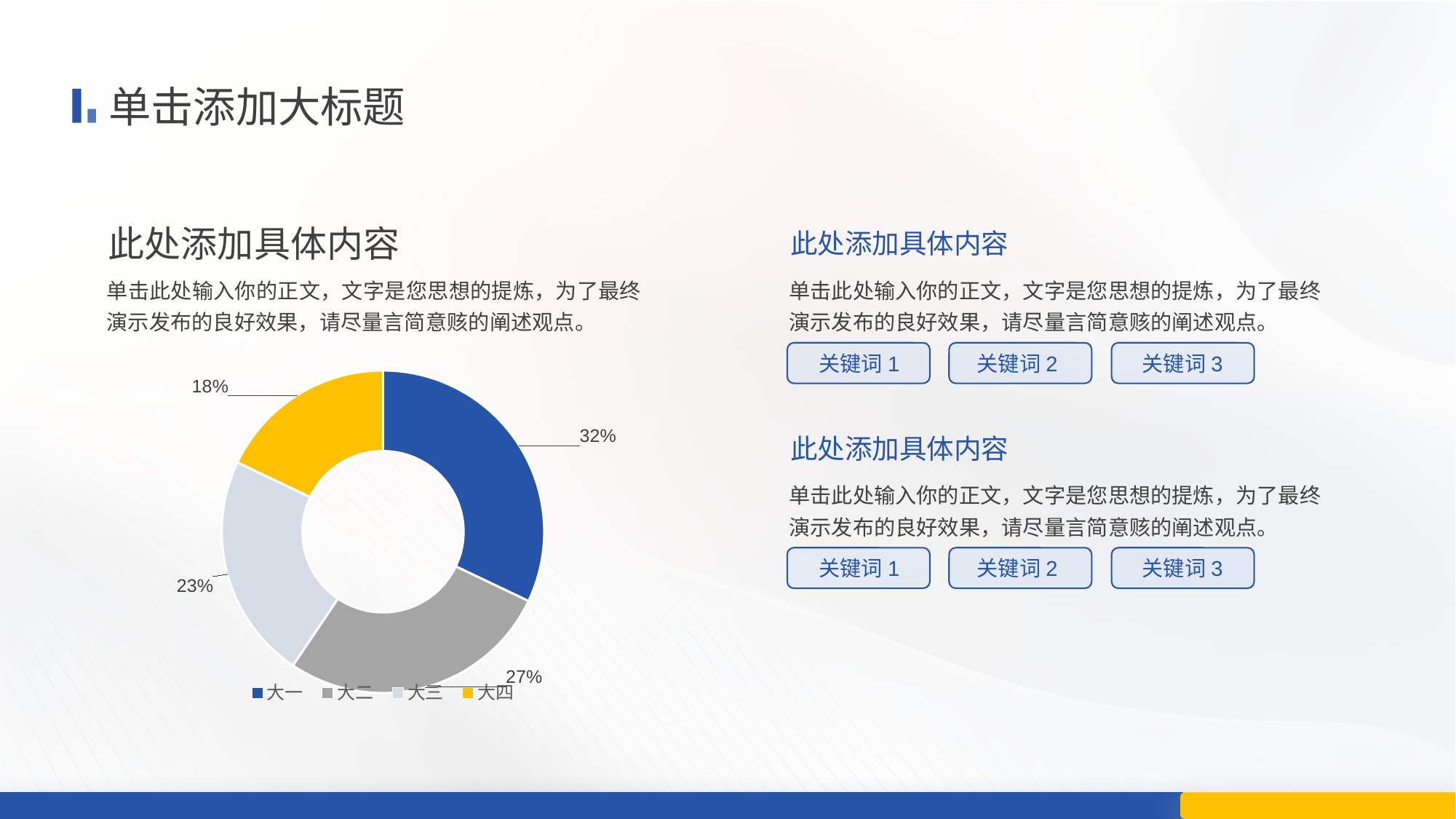

单击添加大标题

此处添加具体内容
此处添加具体内容
单击此处输入你的正文，文字是您思想的提炼，为了最终演示发布的良好效果，请尽量言简意赅的阐述观点。
单击此处输入你的正文，文字是您思想的提炼，为了最终演示发布的良好效果，请尽量言简意赅的阐述观点。

关键词1
关键词2
关键词3

### Chart

| Category | 销售额 |
|---|---|
| 大一 | 34.0 |
| 大二 | 29.0 |
| 大三 | 24.0 |
| 大四 | 19.0 |
此处添加具体内容
单击此处输入你的正文，文字是您思想的提炼，为了最终演示发布的良好效果，请尽量言简意赅的阐述观点。

关键词1
关键词2
关键词3